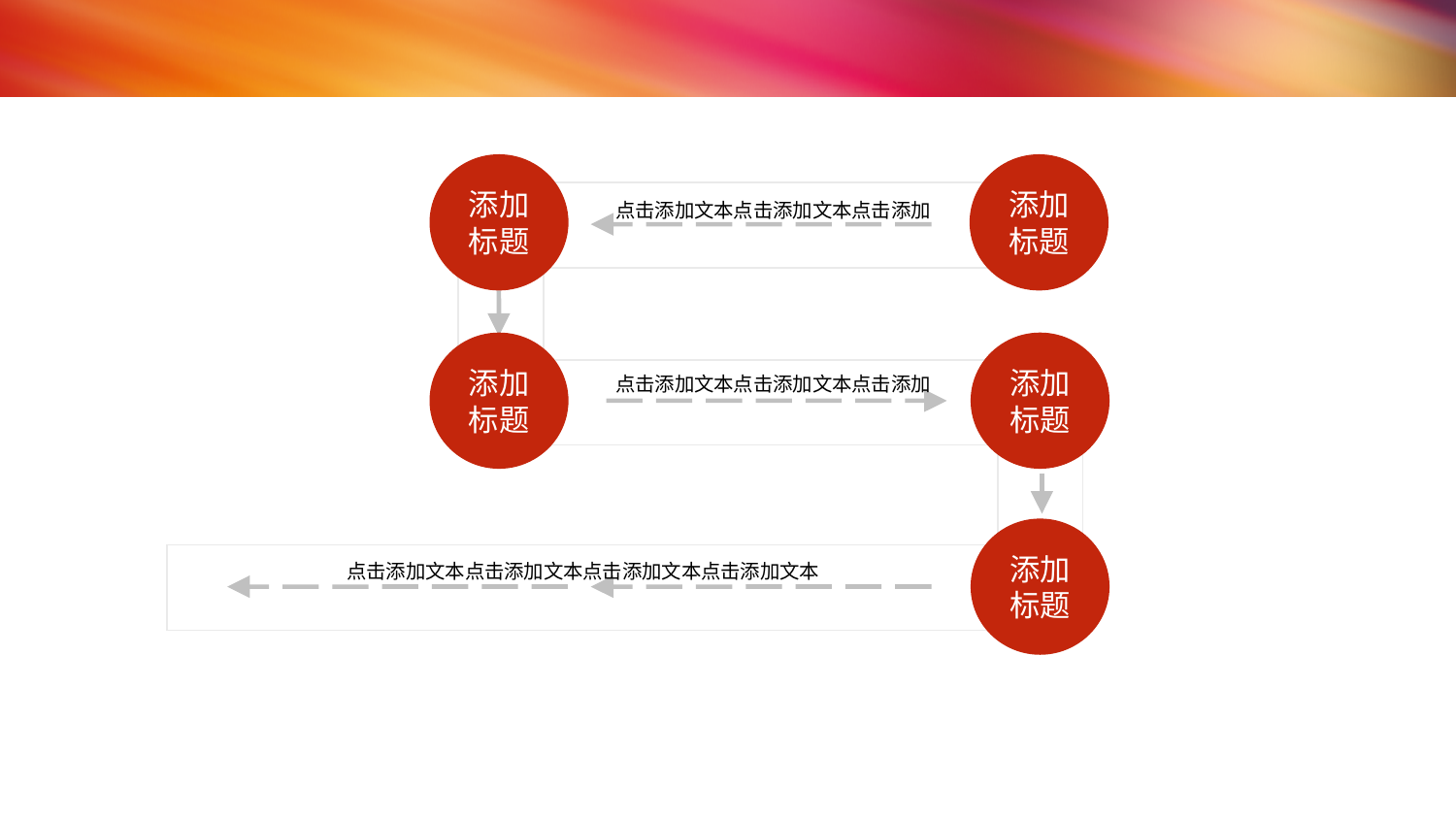

#

添加
标题
添加
标题
点击添加文本点击添加文本点击添加

添加
标题
添加
标题
点击添加文本点击添加文本点击添加

添加
标题
点击添加文本点击添加文本点击添加文本点击添加文本